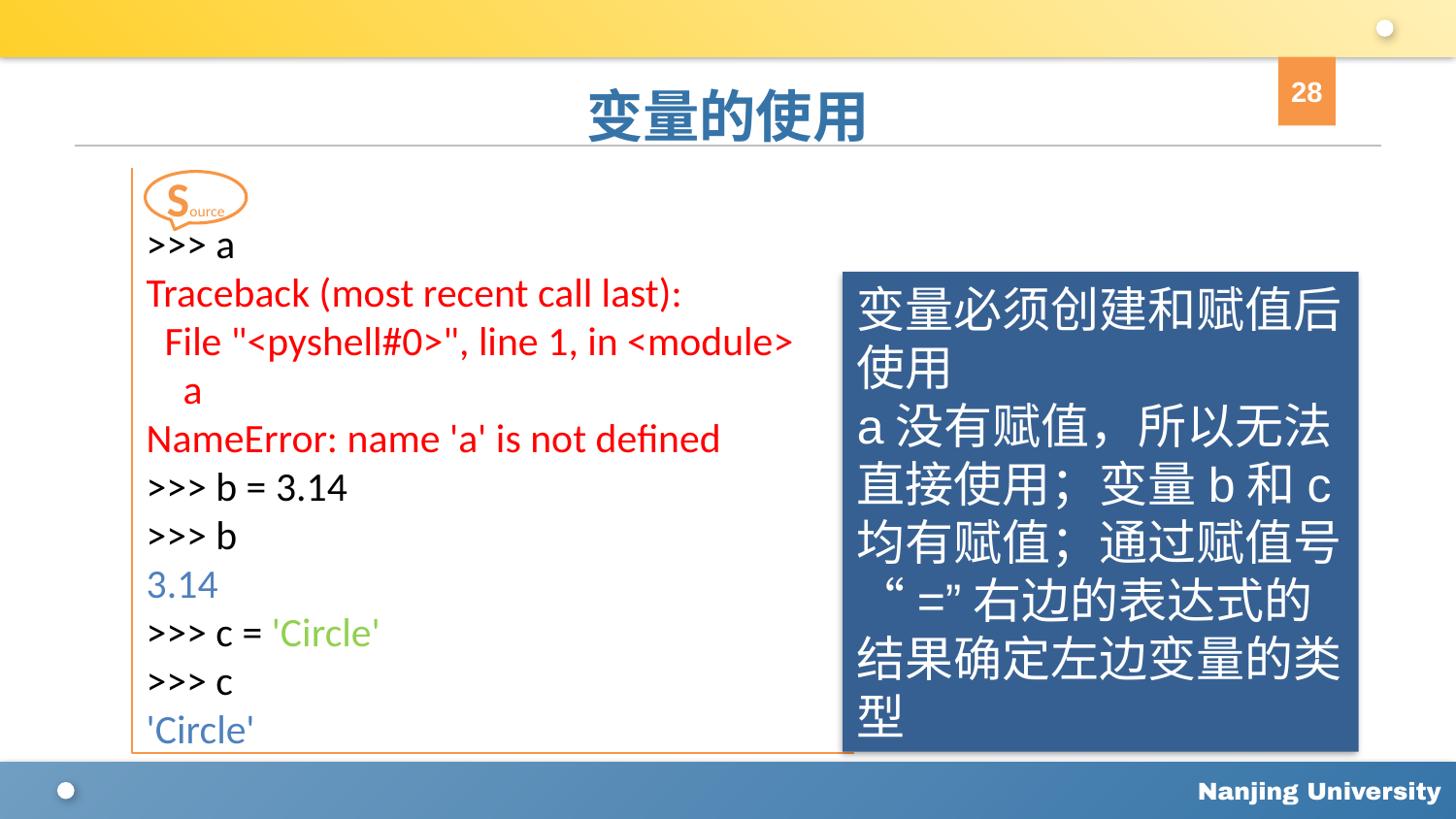

28
# 变量的使用

>>> a
Traceback (most recent call last):
  File "<pyshell#0>", line 1, in <module>
    a
NameError: name 'a' is not defined
>>> b = 3.14
>>> b
3.14
>>> c = 'Circle'
>>> c
'Circle'
Source
变量必须创建和赋值后使用
a没有赋值，所以无法直接使用；变量b和c均有赋值；通过赋值号“=”右边的表达式的结果确定左边变量的类型